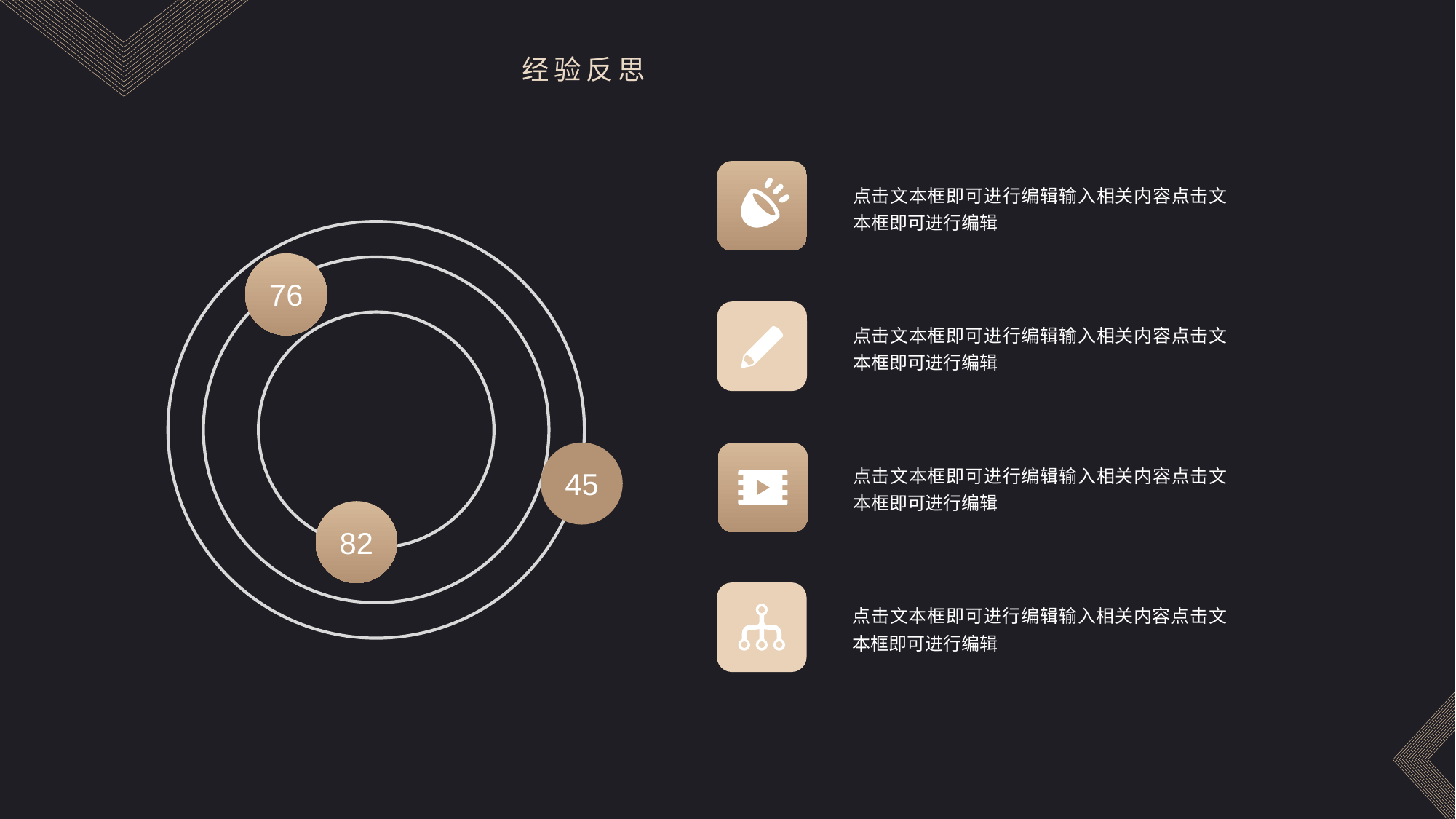

经验反思

点击文本框即可进行编辑输入相关内容点击文本框即可进行编辑

76

点击文本框即可进行编辑输入相关内容点击文本框即可进行编辑

45

点击文本框即可进行编辑输入相关内容点击文本框即可进行编辑

82

点击文本框即可进行编辑输入相关内容点击文本框即可进行编辑